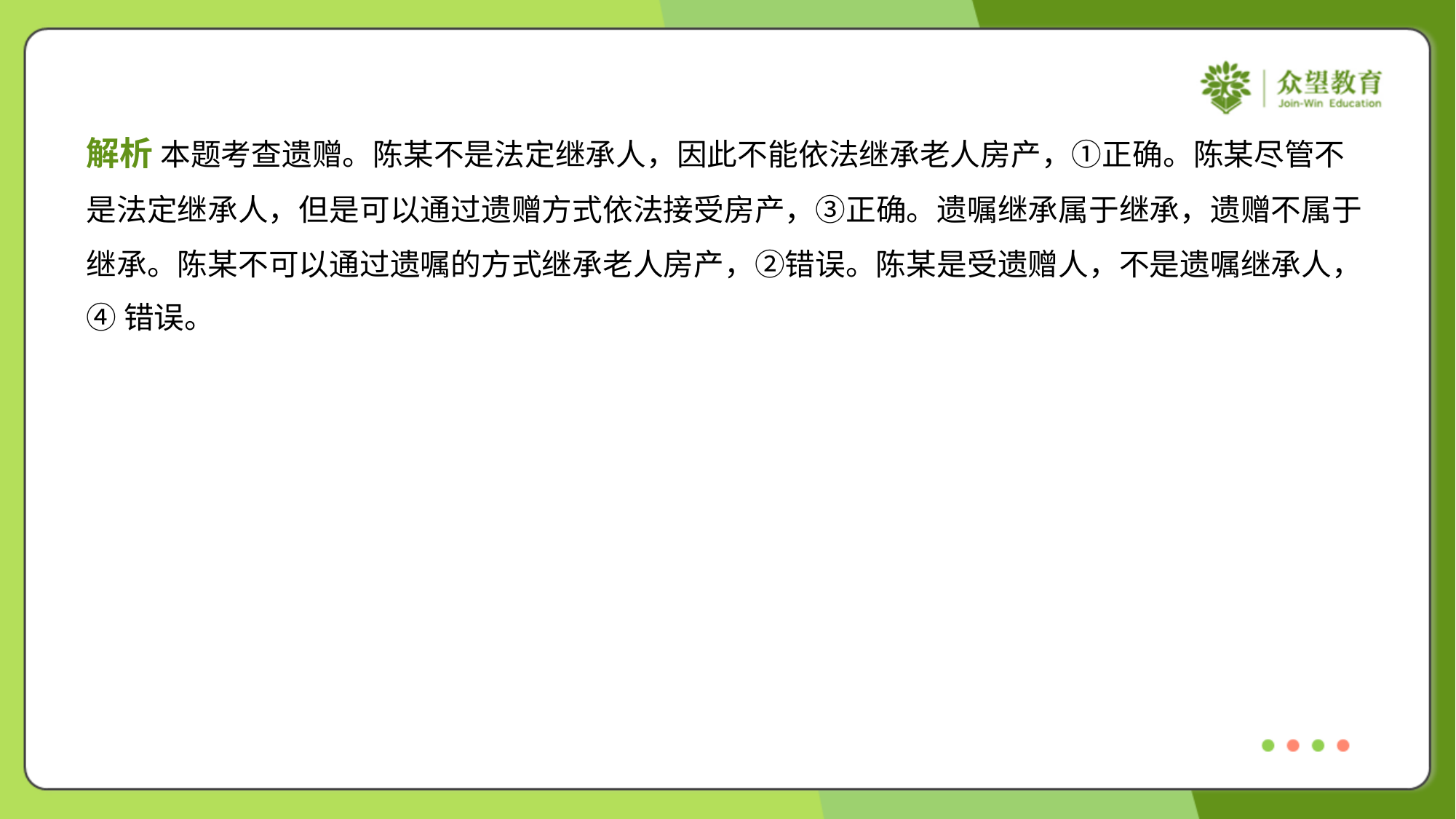

解析 本题考查遗赠。陈某不是法定继承人，因此不能依法继承老人房产，①正确。陈某尽管不
是法定继承人，但是可以通过遗赠方式依法接受房产，③正确。遗嘱继承属于继承，遗赠不属于
继承。陈某不可以通过遗嘱的方式继承老人房产，②错误。陈某是受遗赠人，不是遗嘱继承人，
④错误。